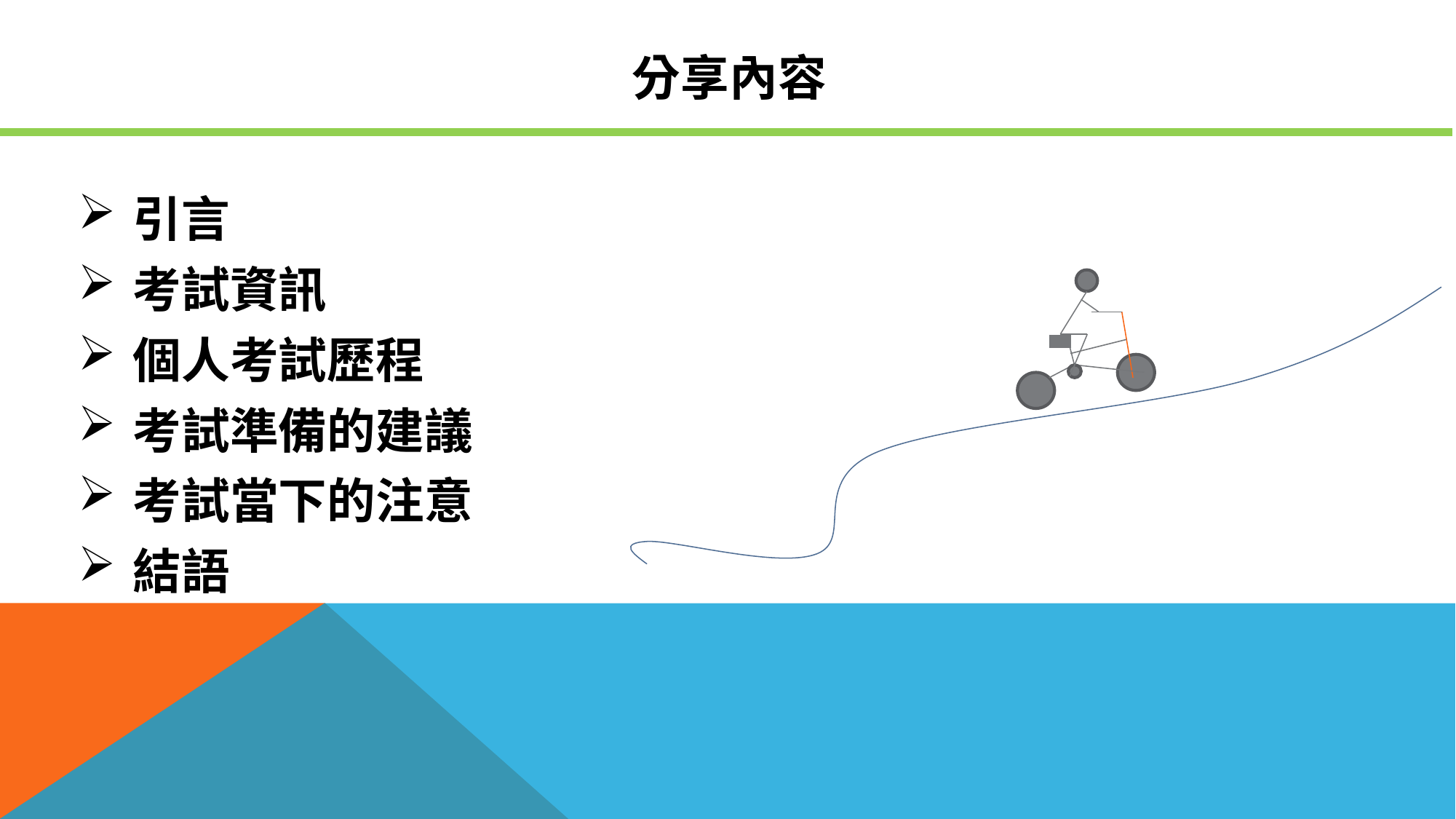

# 分享內容
引言
考試資訊
個人考試歷程
考試準備的建議
考試當下的注意
結語